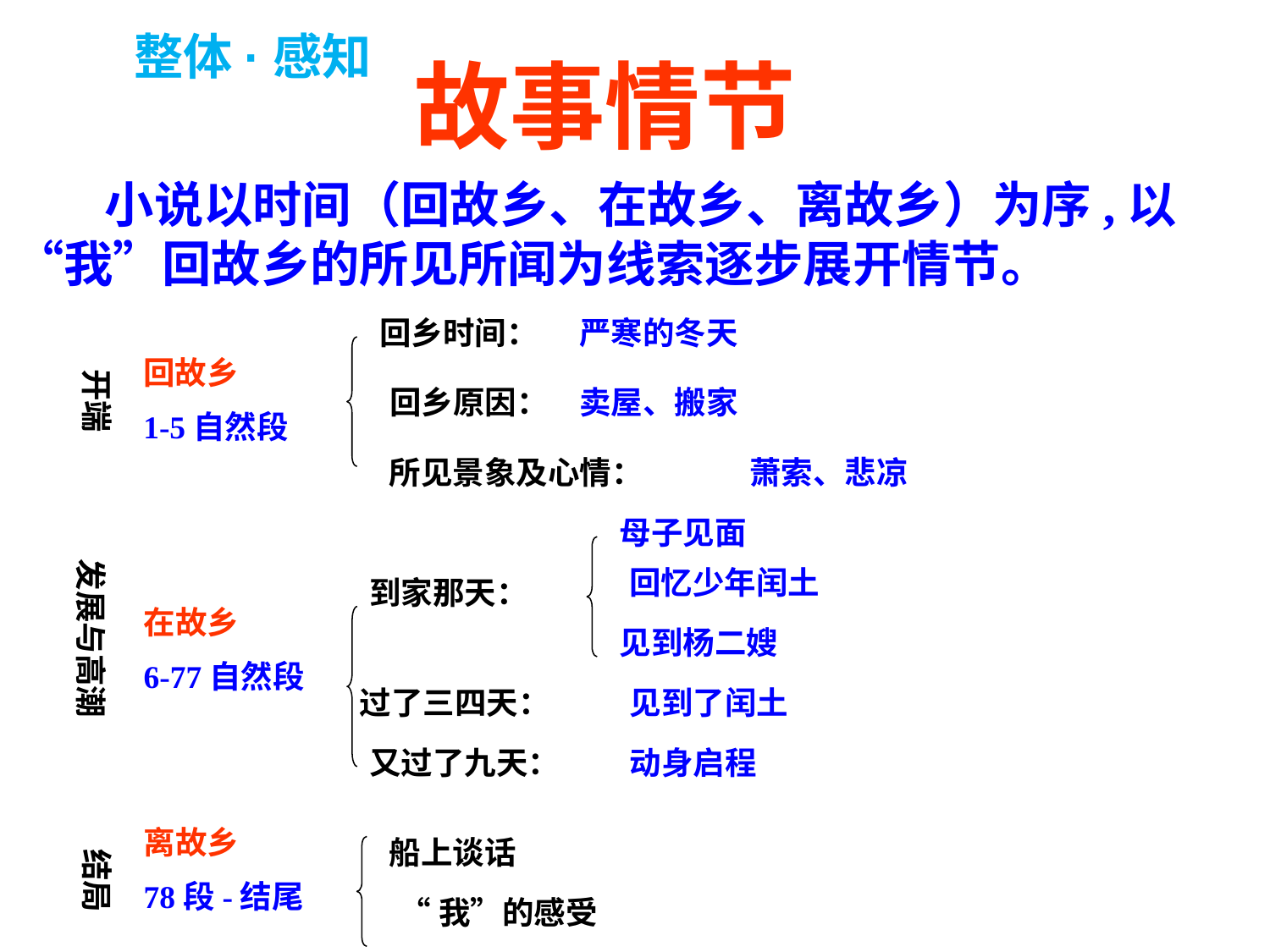

整体·感知
故事情节
       小说以时间（回故乡、在故乡、离故乡）为序,以“我”回故乡的所见所闻为线索逐步展开情节。
回乡时间：
严寒的冬天

回故乡
1-5自然段
开端
回乡原因：
卖屋、搬家
所见景象及心情：
萧索、悲凉
母子见面

发展与高潮
回忆少年闰土
到家那天：
在故乡
6-77自然段

见到杨二嫂
过了三四天：
见到了闰土
又过了九天：
动身启程
离故乡
78段-结尾
船上谈话
结局

“我”的感受